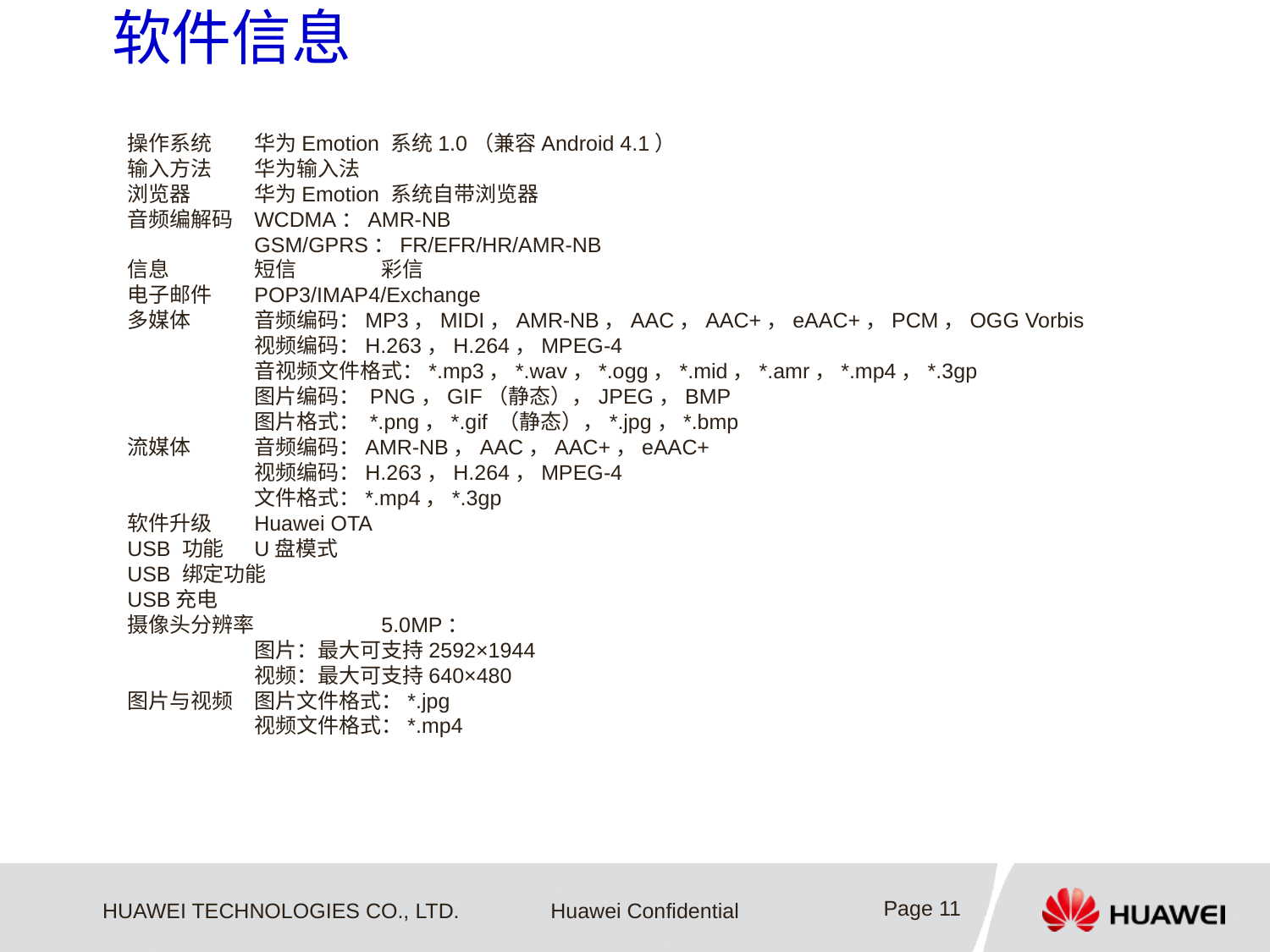

# 软件信息
操作系统	华为Emotion 系统1.0（兼容Android 4.1）
输入方法	华为输入法
浏览器	华为Emotion 系统自带浏览器
音频编解码	WCDMA：AMR-NB
	GSM/GPRS：FR/EFR/HR/AMR-NB
信息	短信	彩信
电子邮件	POP3/IMAP4/Exchange
多媒体	音频编码：MP3，MIDI，AMR-NB，AAC，AAC+，eAAC+，PCM，OGG Vorbis
	视频编码：H.263，H.264，MPEG-4
	音视频文件格式：*.mp3，*.wav，*.ogg，*.mid，*.amr，*.mp4，*.3gp
	图片编码： PNG，GIF（静态），JPEG，BMP
	图片格式： *.png，*.gif （静态），*.jpg，*.bmp
流媒体	音频编码：AMR-NB，AAC，AAC+，eAAC+
	视频编码：H.263，H.264，MPEG-4
	文件格式：*.mp4，*.3gp
软件升级	Huawei OTA
USB 功能	U盘模式
USB 绑定功能
USB充电
摄像头分辨率	5.0MP：
	图片：最大可支持2592×1944
	视频：最大可支持640×480
图片与视频	图片文件格式：*.jpg
	视频文件格式：*.mp4
Page 11